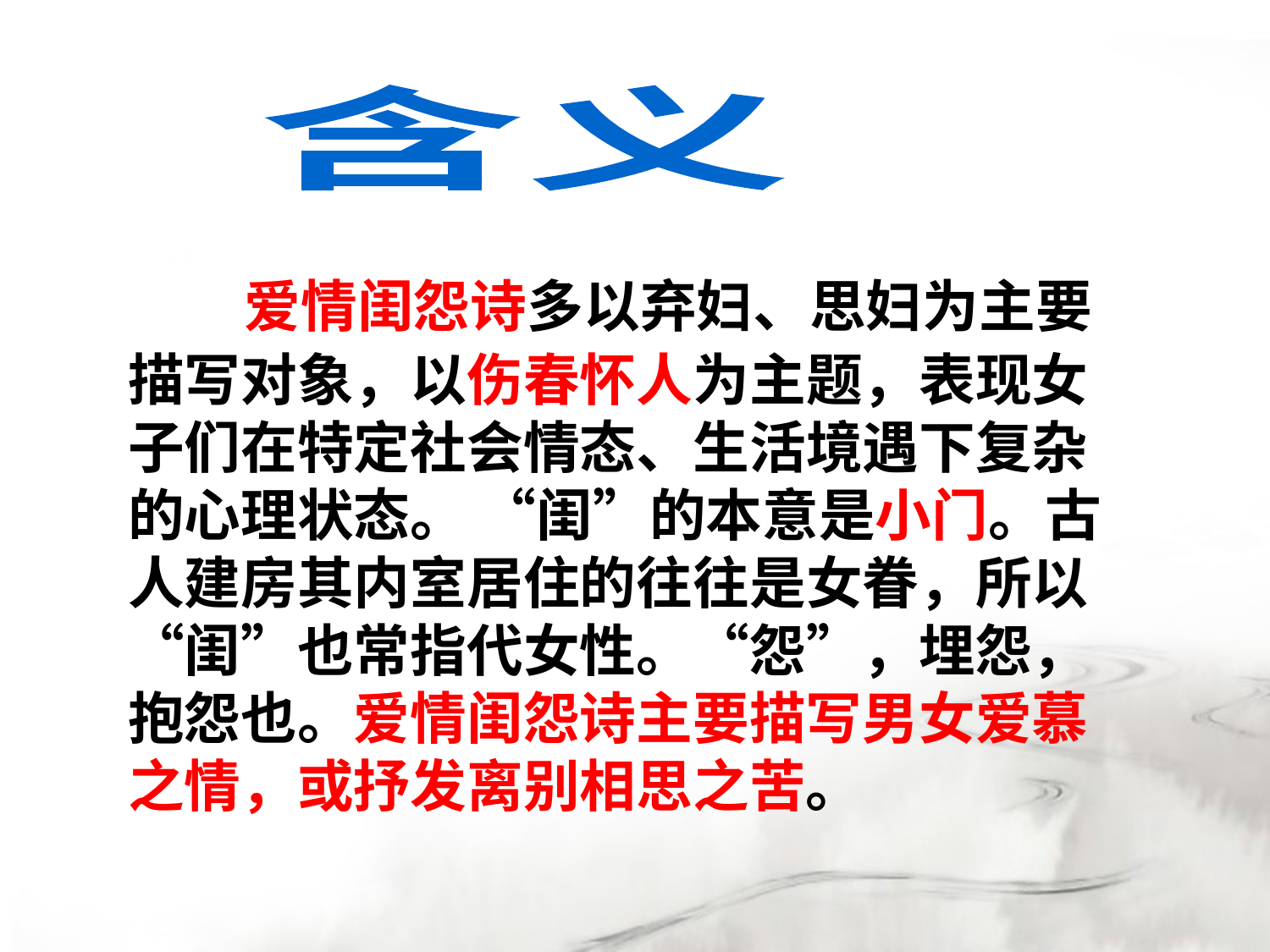

含义
     爱情闺怨诗多以弃妇、思妇为主要描写对象，以伤春怀人为主题，表现女子们在特定社会情态、生活境遇下复杂的心理状态。 “闺”的本意是小门。古人建房其内室居住的往往是女眷，所以“闺”也常指代女性。“怨”，埋怨，抱怨也。爱情闺怨诗主要描写男女爱慕之情，或抒发离别相思之苦。